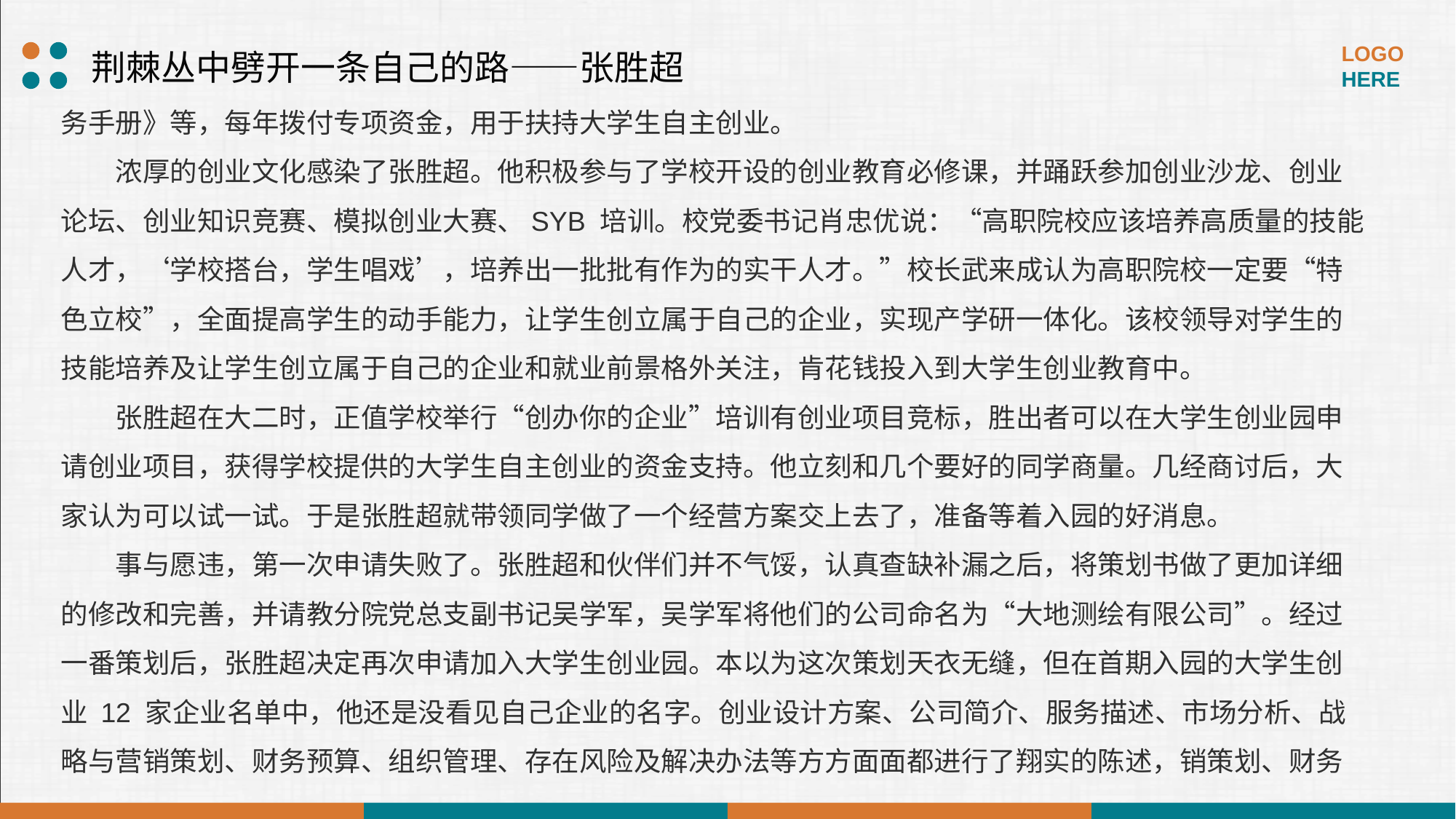

荆棘丛中劈开一条自己的路——张胜超
务手册》等，每年拨付专项资金，用于扶持大学生自主创业。
浓厚的创业文化感染了张胜超。他积极参与了学校开设的创业教育必修课，并踊跃参加创业沙龙、创业论坛、创业知识竞赛、模拟创业大赛、SYB 培训。校党委书记肖忠优说：“高职院校应该培养高质量的技能人才，‘学校搭台，学生唱戏’，培养出一批批有作为的实干人才。”校长武来成认为高职院校一定要“特色立校”，全面提高学生的动手能力，让学生创立属于自己的企业，实现产学研一体化。该校领导对学生的技能培养及让学生创立属于自己的企业和就业前景格外关注，肯花钱投入到大学生创业教育中。
张胜超在大二时，正值学校举行“创办你的企业”培训有创业项目竞标，胜出者可以在大学生创业园申请创业项目，获得学校提供的大学生自主创业的资金支持。他立刻和几个要好的同学商量。几经商讨后，大家认为可以试一试。于是张胜超就带领同学做了一个经营方案交上去了，准备等着入园的好消息。
事与愿违，第一次申请失败了。张胜超和伙伴们并不气馁，认真查缺补漏之后，将策划书做了更加详细的修改和完善，并请教分院党总支副书记吴学军，吴学军将他们的公司命名为“大地测绘有限公司”。经过一番策划后，张胜超决定再次申请加入大学生创业园。本以为这次策划天衣无缝，但在首期入园的大学生创业 12 家企业名单中，他还是没看见自己企业的名字。创业设计方案、公司简介、服务描述、市场分析、战略与营销策划、财务预算、组织管理、存在风险及解决办法等方方面面都进行了翔实的陈述，销策划、财务